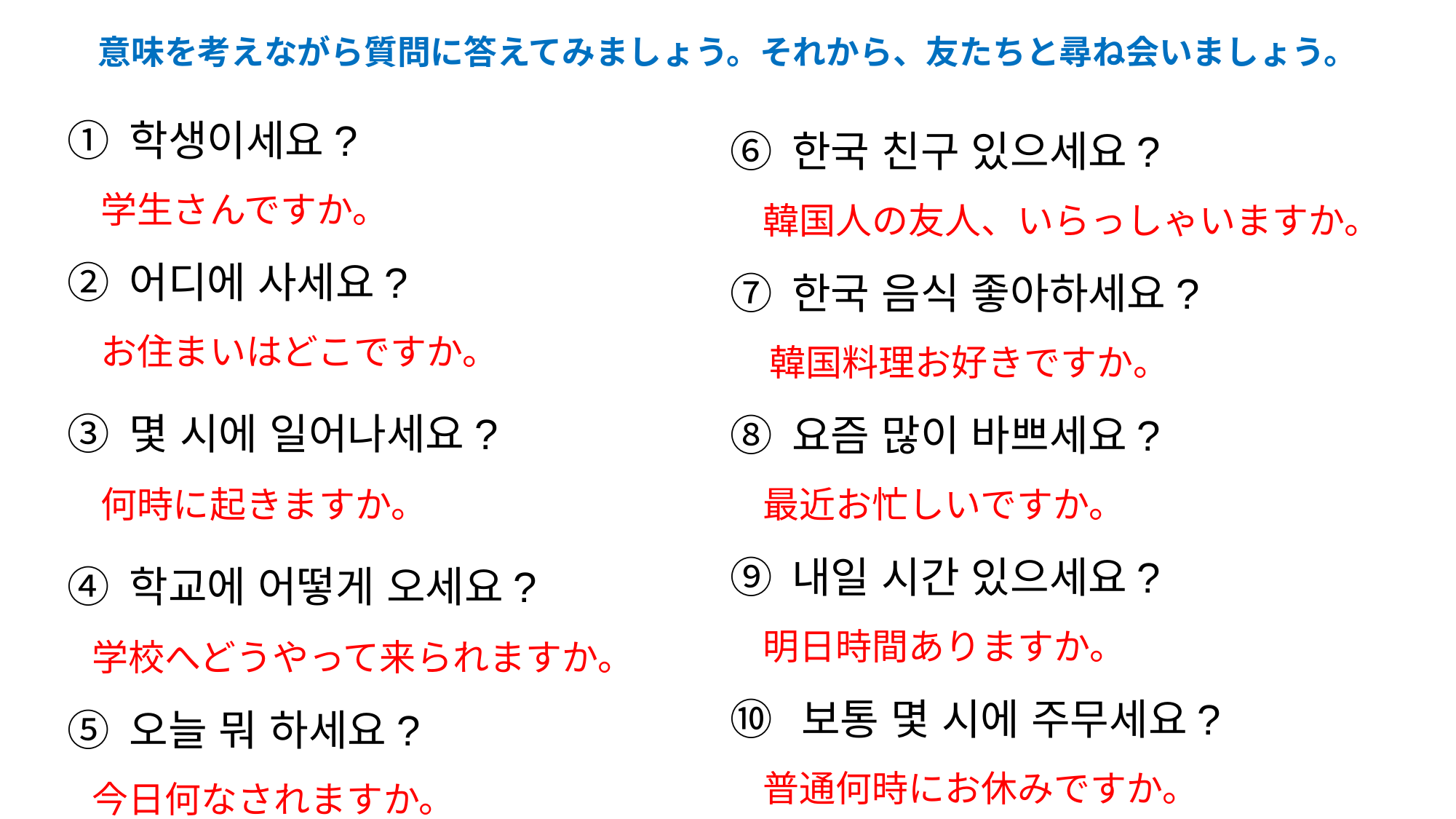

# 意味を考えながら質問に答えてみましょう。それから、友たちと尋ね会いましょう。

⑥ 한국 친구 있으세요?
   韓国人の友人、いらっしゃいますか。
⑦ 한국 음식 좋아하세요?
   韓国料理お好きですか。
⑧ 요즘 많이 바쁘세요?
   最近お忙しいですか。
⑨ 내일 시간 있으세요?
   明日時間ありますか。
⑩  보통 몇 시에 주무세요?
   普通何時にお休みですか。
① 학생이세요?
   学生さんですか。
② 어디에 사세요?
   お住まいはどこですか。
③ 몇 시에 일어나세요?
   何時に起きますか。
④ 학교에 어떻게 오세요?
  学校へどうやって来られますか。
⑤ 오늘 뭐 하세요?
  今日何なされますか。